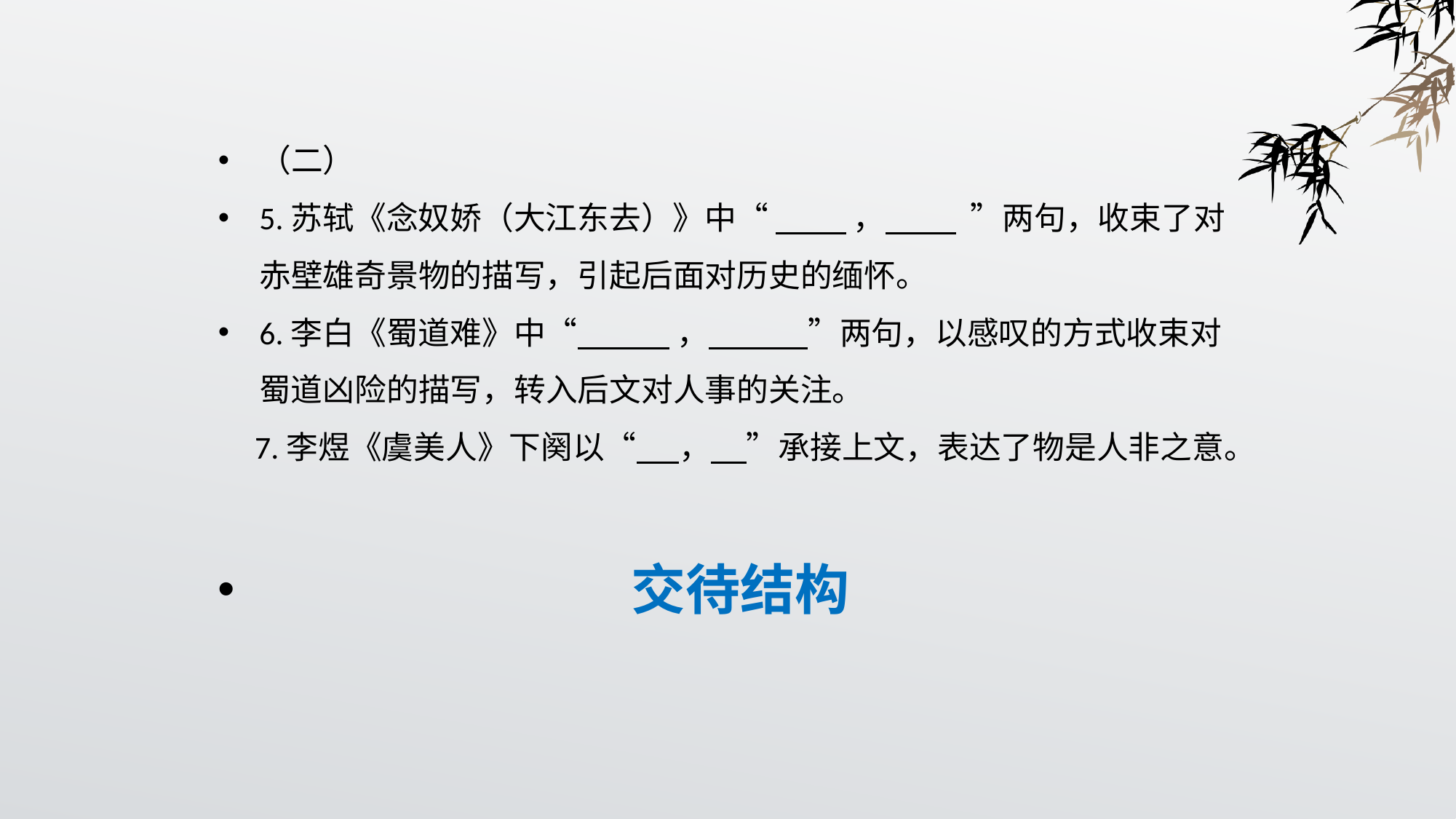

（二）
5.苏轼《念奴娇（大江东去）》中“            ，            ”两句，收束了对赤壁雄奇景物的描写，引起后面对历史的缅怀。
6.李白《蜀道难》中“              ，              ”两句，以感叹的方式收束对蜀道凶险的描写，转入后文对人事的关注。
     7.李煜《虞美人》下阕以“      ，     ”承接上文，表达了物是人非之意。
                                 交待结构